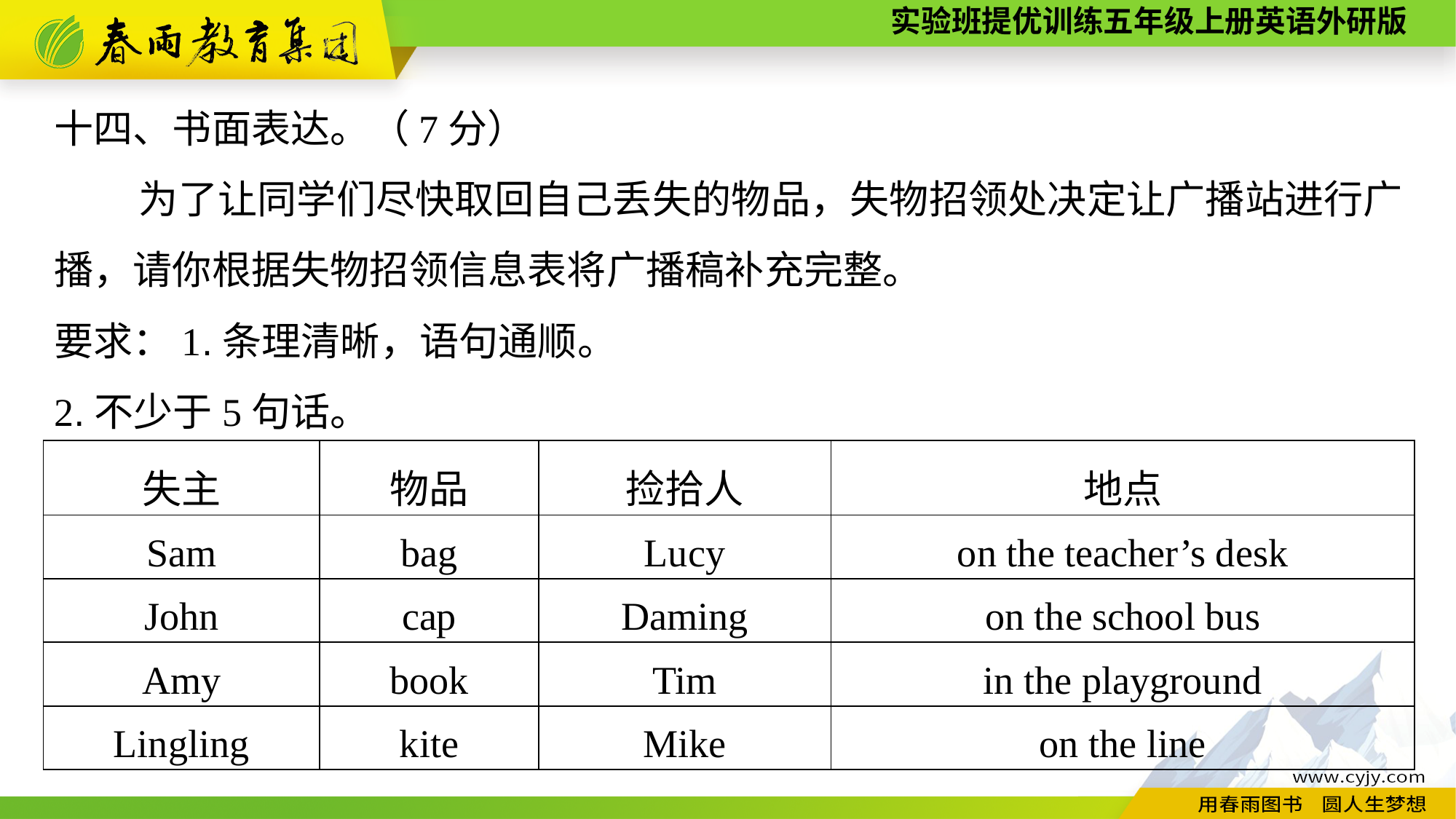

十四、书面表达。（7分）
为了让同学们尽快取回自己丢失的物品，失物招领处决定让广播站进行广播，请你根据失物招领信息表将广播稿补充完整。
要求：1.条理清晰，语句通顺。
2.不少于5句话。
| 失主 | 物品 | 捡拾人 | 地点 |
| --- | --- | --- | --- |
| Sam | bag | Lucy | on the teacher’s desk |
| John | cap | Daming | on the school bus |
| Amy | book | Tim | in the playground |
| Lingling | kite | Mike | on the line |